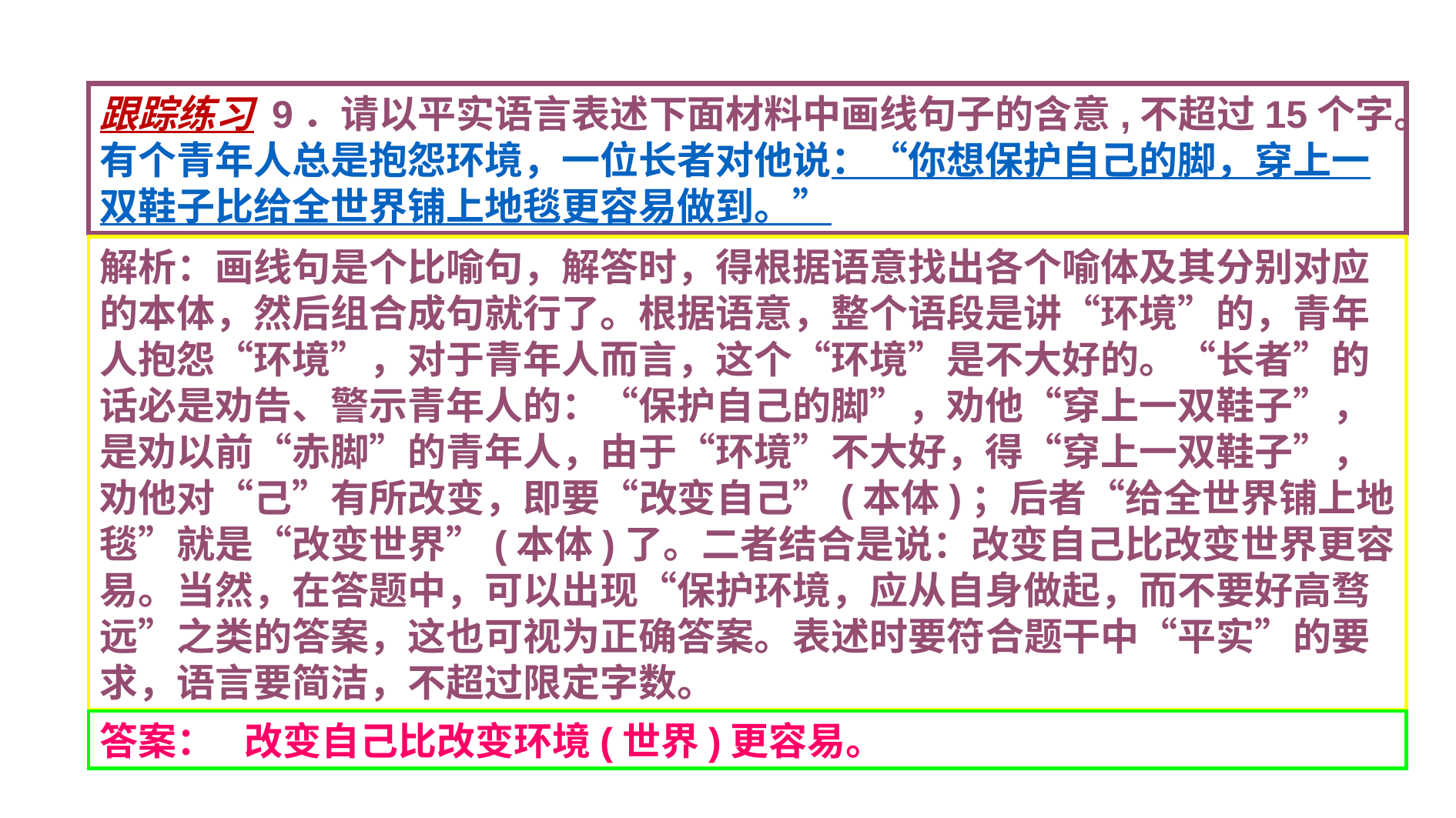

跟踪练习 9．请以平实语言表述下面材料中画线句子的含意,不超过15个字。
有个青年人总是抱怨环境，一位长者对他说：“你想保护自己的脚，穿上一双鞋子比给全世界铺上地毯更容易做到。”
解析：画线句是个比喻句，解答时，得根据语意找出各个喻体及其分别对应的本体，然后组合成句就行了。根据语意，整个语段是讲“环境”的，青年人抱怨“环境”，对于青年人而言，这个“环境”是不大好的。“长者”的话必是劝告、警示青年人的：“保护自己的脚”，劝他“穿上一双鞋子”，是劝以前“赤脚”的青年人，由于“环境”不大好，得“穿上一双鞋子”，劝他对“己”有所改变，即要“改变自己”(本体)；后者“给全世界铺上地毯”就是“改变世界”(本体)了。二者结合是说：改变自己比改变世界更容易。当然，在答题中，可以出现“保护环境，应从自身做起，而不要好高骛远”之类的答案，这也可视为正确答案。表述时要符合题干中“平实”的要求，语言要简洁，不超过限定字数。
答案：　改变自己比改变环境(世界)更容易。